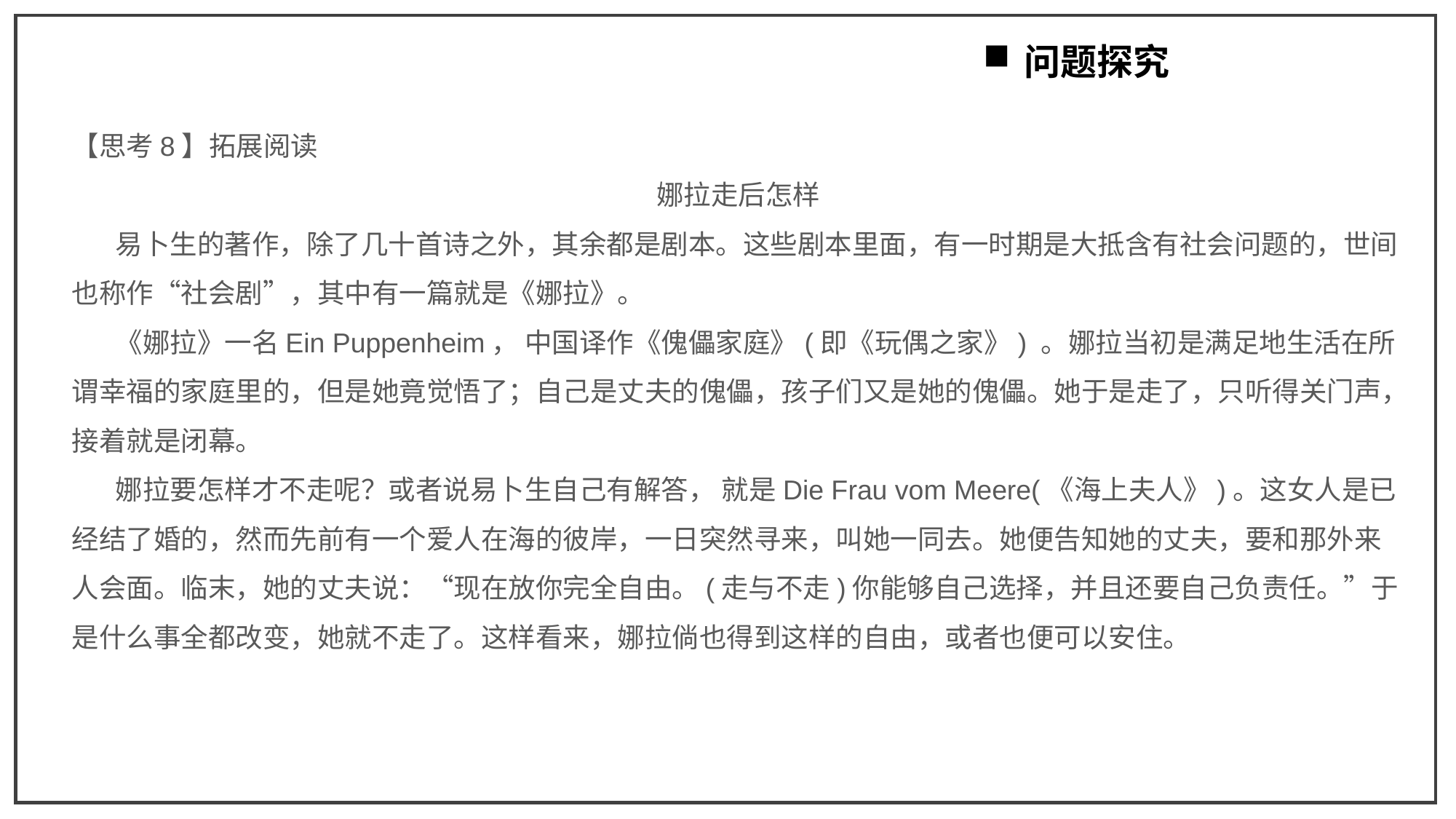

问题探究
【思考8】拓展阅读
娜拉走后怎样
      易卜生的著作，除了几十首诗之外，其余都是剧本。这些剧本里面，有一时期是大抵含有社会问题的，世间也称作“社会剧”，其中有一篇就是《娜拉》。
      《娜拉》一名Ein Puppenheim， 中国译作《傀儡家庭》(即《玩偶之家》) 。娜拉当初是满足地生活在所谓幸福的家庭里的，但是她竟觉悟了；自己是丈夫的傀儡，孩子们又是她的傀儡。她于是走了，只听得关门声，接着就是闭幕。
      娜拉要怎样才不走呢？或者说易卜生自己有解答， 就是Die Frau vom Meere(《海上夫人》)。这女人是已经结了婚的，然而先前有一个爱人在海的彼岸，一日突然寻来，叫她一同去。她便告知她的丈夫，要和那外来人会面。临末，她的丈夫说：“现在放你完全自由。(走与不走)你能够自己选择，并且还要自己负责任。”于是什么事全都改变，她就不走了。这样看来，娜拉倘也得到这样的自由，或者也便可以安住。